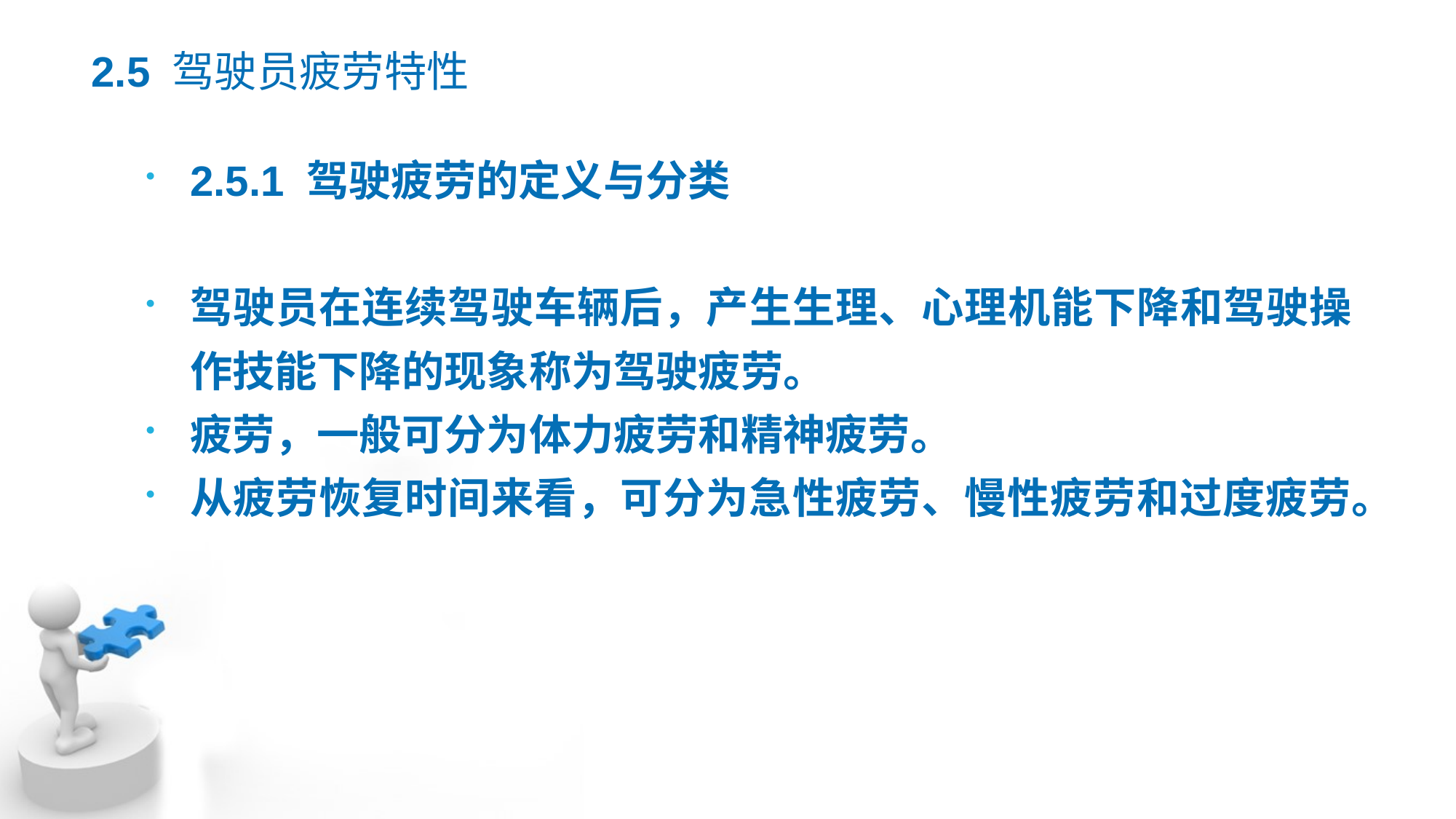

# 2.5 驾驶员疲劳特性
2.5.1 驾驶疲劳的定义与分类

驾驶员在连续驾驶车辆后，产生生理、心理机能下降和驾驶操作技能下降的现象称为驾驶疲劳。
疲劳，一般可分为体力疲劳和精神疲劳。
从疲劳恢复时间来看，可分为急性疲劳、慢性疲劳和过度疲劳。